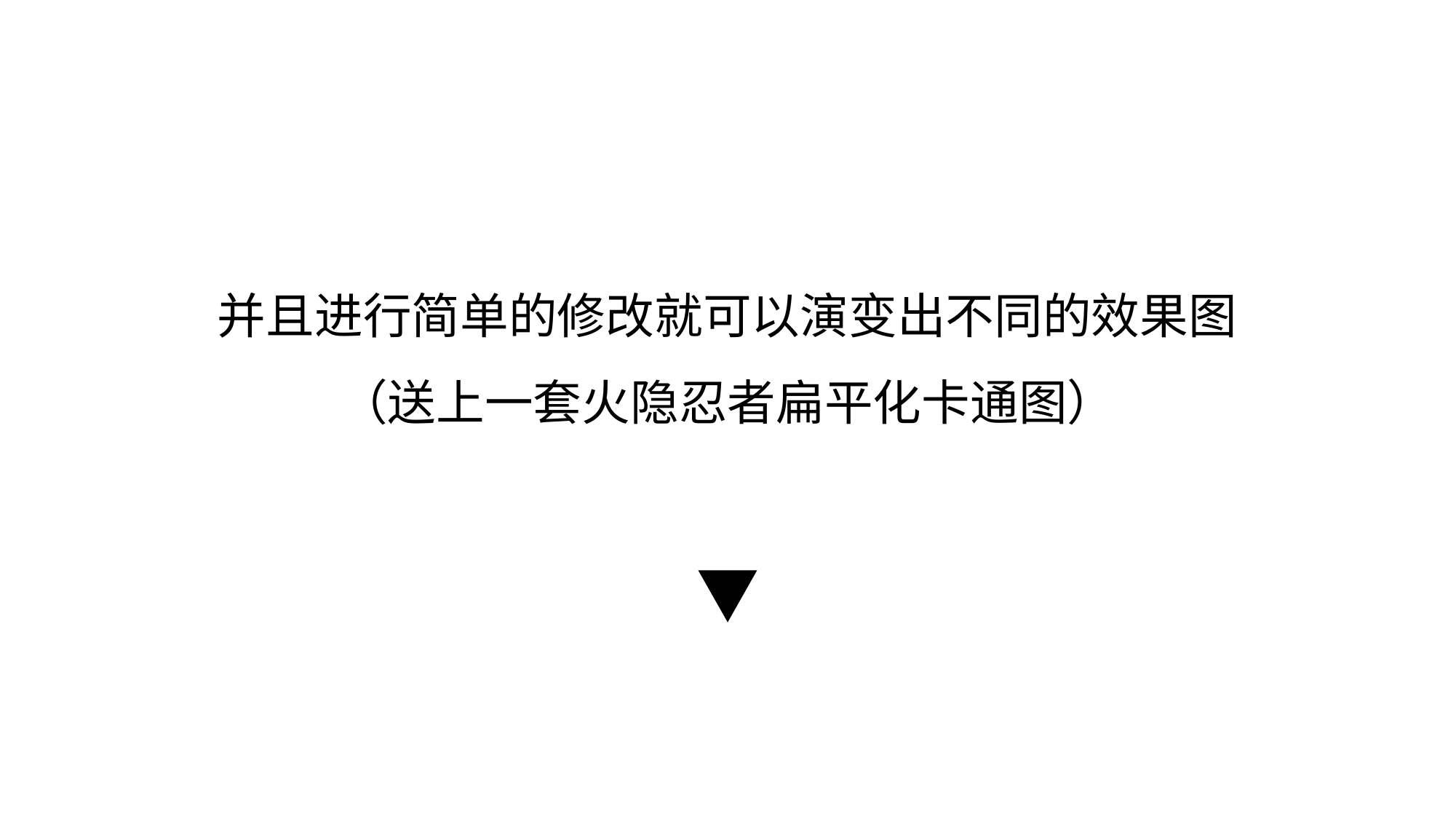

并且进行简单的修改就可以演变出不同的效果图
（送上一套火隐忍者扁平化卡通图）